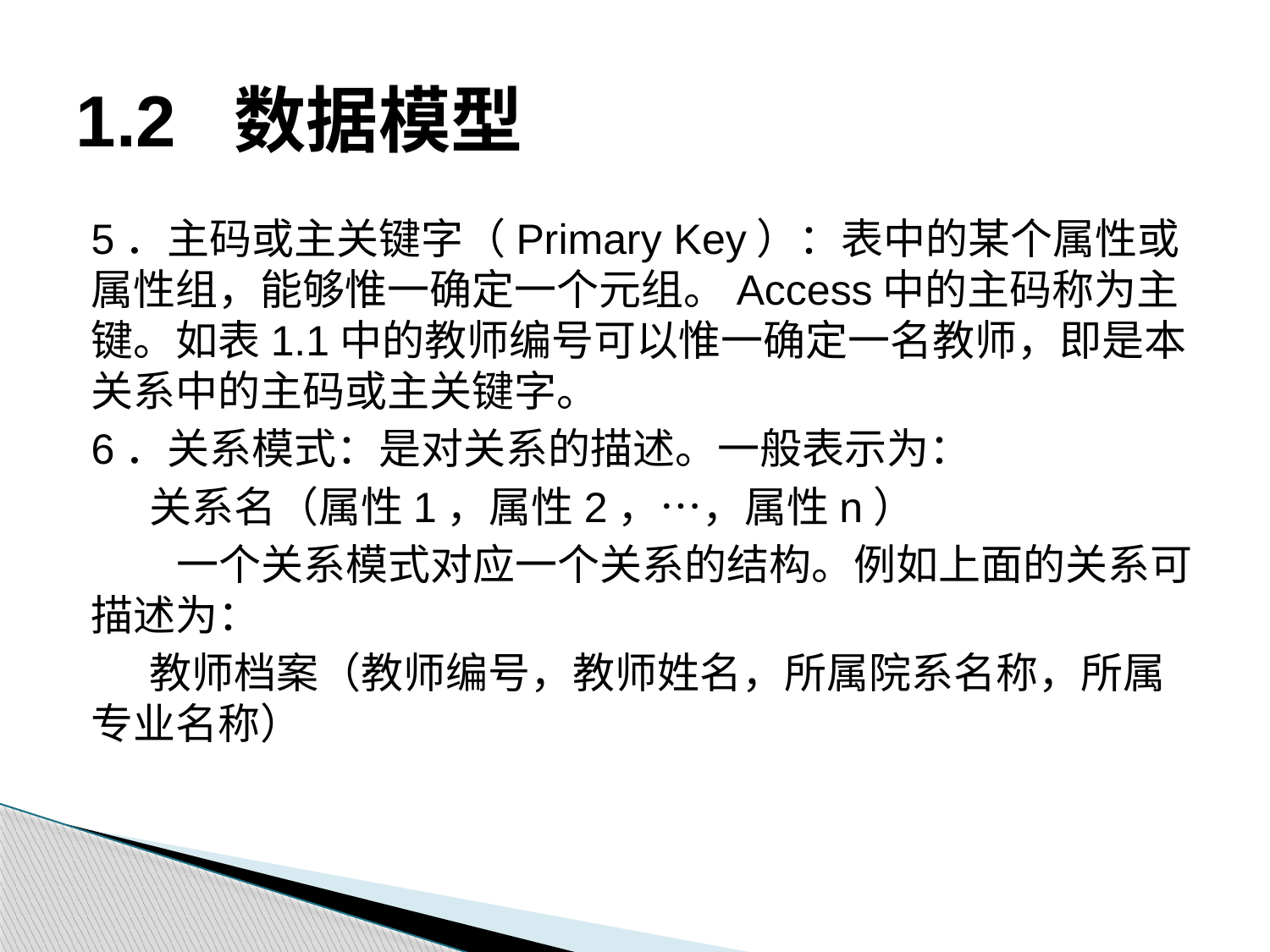

# 1.2  数据模型
5．主码或主关键字（Primary Key）：表中的某个属性或属性组，能够惟一确定一个元组。Access中的主码称为主键。如表1.1中的教师编号可以惟一确定一名教师，即是本关系中的主码或主关键字。
6．关系模式：是对关系的描述。一般表示为：
     关系名（属性1，属性2，…，属性n）
一个关系模式对应一个关系的结构。例如上面的关系可描述为：
     教师档案（教师编号，教师姓名，所属院系名称，所属专业名称）